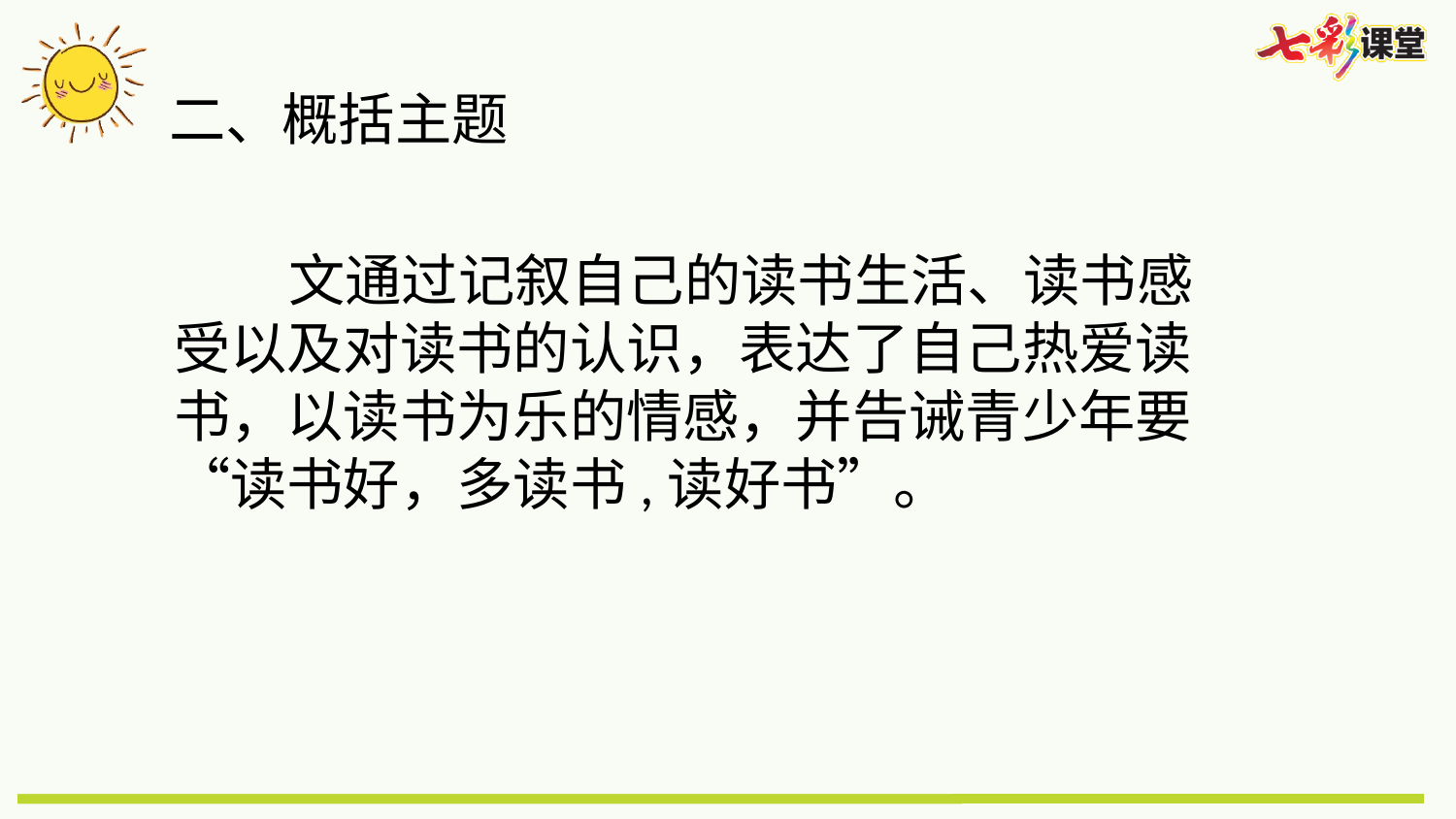

二、概括主题
        文通过记叙自己的读书生活、读书感受以及对读书的认识，表达了自己热爱读书，以读书为乐的情感，并告诫青少年要“读书好，多读书,读好书”。